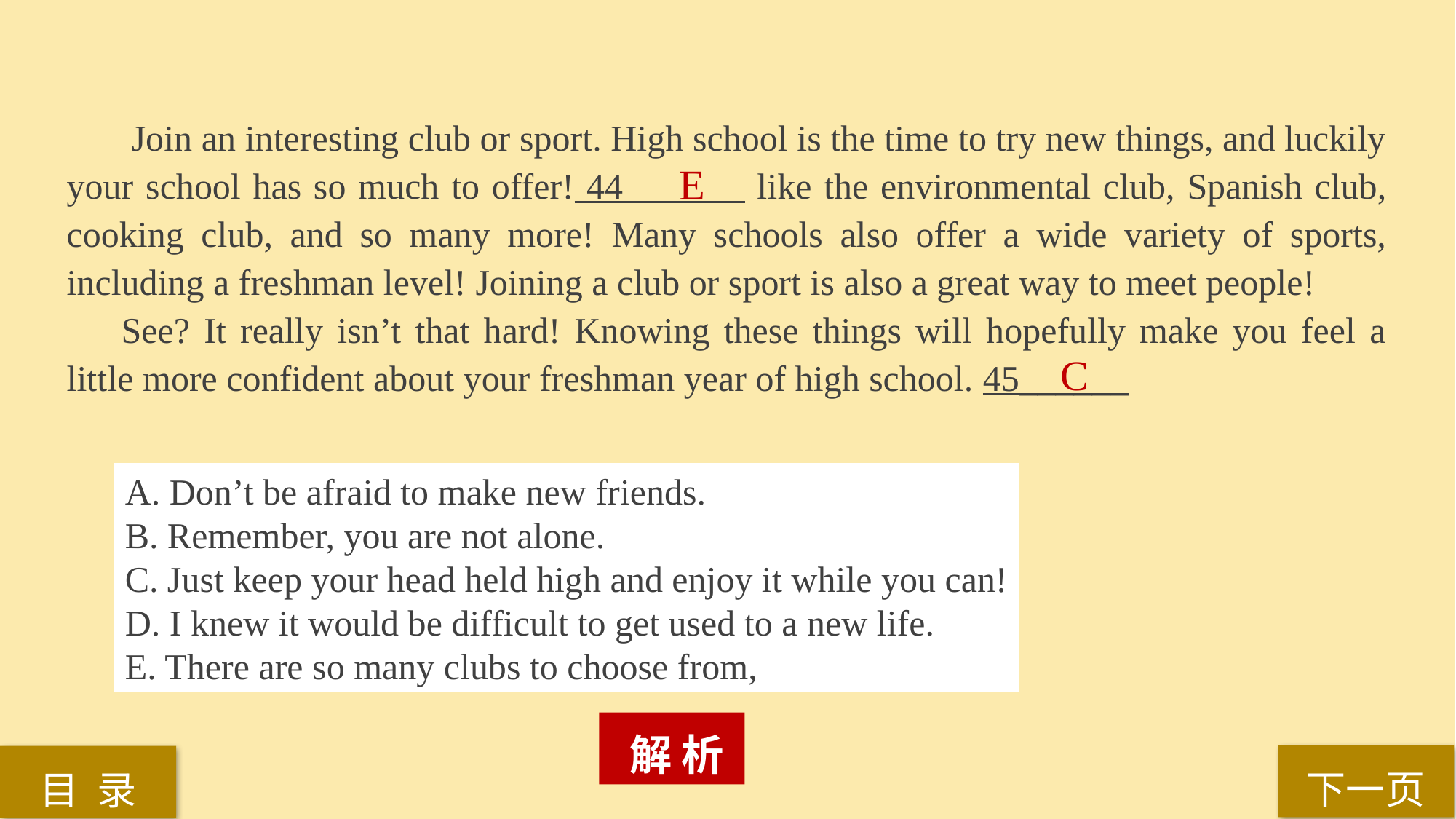

Join an interesting club or sport. High school is the time to try new things, and luckily your school has so much to offer! 44           like the environmental club, Spanish club, cooking club, and so many more! Many schools also offer a wide variety of sports, including a freshman level! Joining a club or sport is also a great way to meet people!
See? It really isn’t that hard! Knowing these things will hopefully make you feel a little more confident about your freshman year of high school. 45______
E
C
A. Don’t be afraid to make new friends.
B. Remember, you are not alone.
C. Just keep your head held high and enjoy it while you can!
D. I knew it would be difficult to get used to a new life.
E. There are so many clubs to choose from,
 解 析